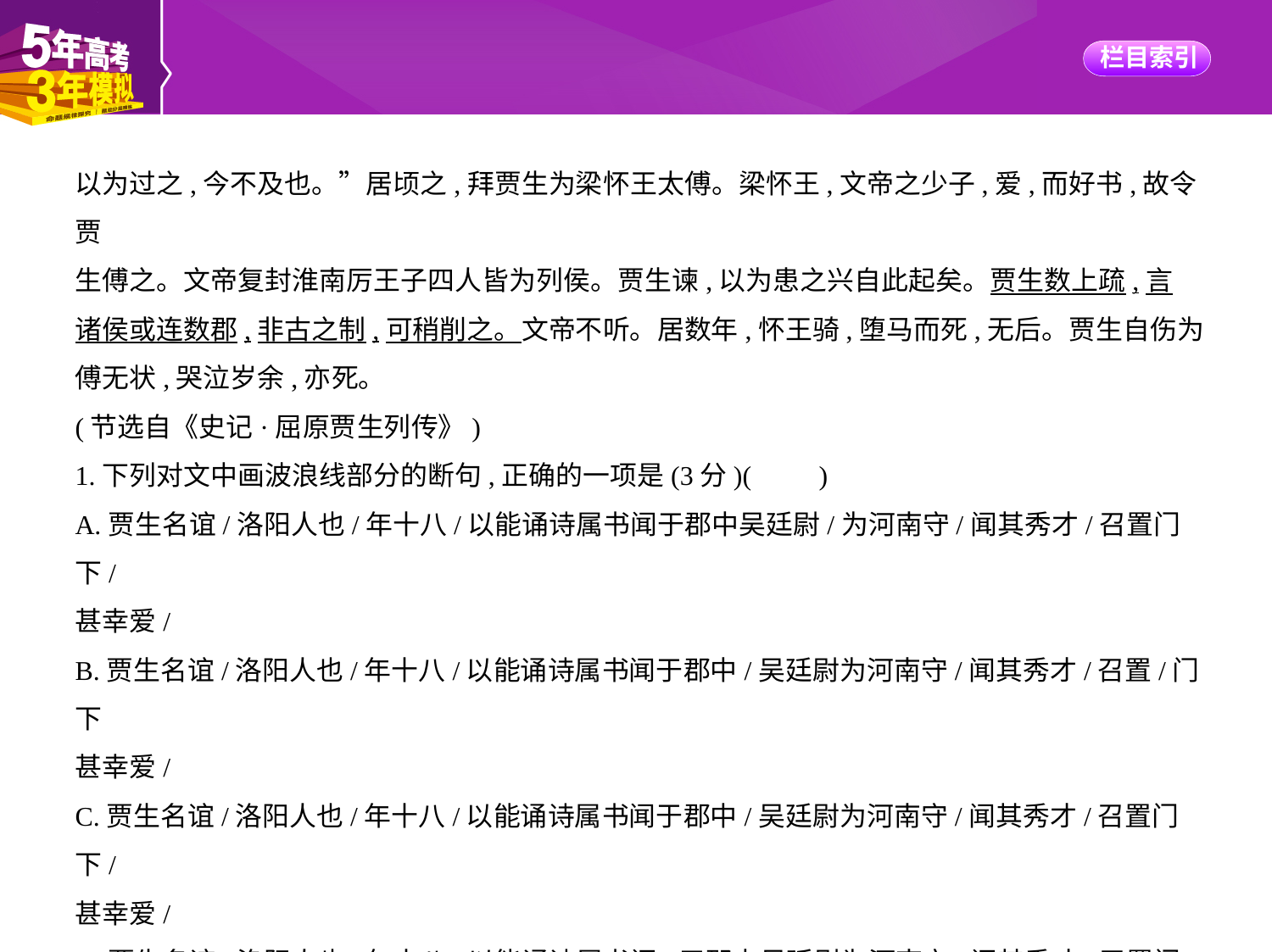

以为过之,今不及也。”居顷之,拜贾生为梁怀王太傅。梁怀王,文帝之少子,爱,而好书,故令贾
生傅之。文帝复封淮南厉王子四人皆为列侯。贾生谏,以为患之兴自此起矣。贾生数上疏,言
诸侯或连数郡,非古之制,可稍削之。文帝不听。居数年,怀王骑,堕马而死,无后。贾生自伤为
傅无状,哭泣岁余,亦死。
(节选自《史记·屈原贾生列传》)
1.下列对文中画波浪线部分的断句,正确的一项是(3分)(　　)
A.贾生名谊/洛阳人也/年十八/以能诵诗属书闻于郡中吴廷尉/为河南守/闻其秀才/召置门下/
甚幸爱/
B.贾生名谊/洛阳人也/年十八/以能诵诗属书闻于郡中/吴廷尉为河南守/闻其秀才/召置/门下
甚幸爱/
C.贾生名谊/洛阳人也/年十八/以能诵诗属书闻于郡中/吴廷尉为河南守/闻其秀才/召置门下/
甚幸爱/
D.贾生名谊/洛阳人也/年十八/以能诵诗属书闻/于郡中吴廷尉为河南守/闻其秀才/召置门下/
甚幸爱/
2.下列对文中加点的词语相关内容的解说,不正确的一项是(3分)(　　)
A.诸子百家是先秦至汉初学术派别的总称,其中又以道、法、农三家影响最深远。